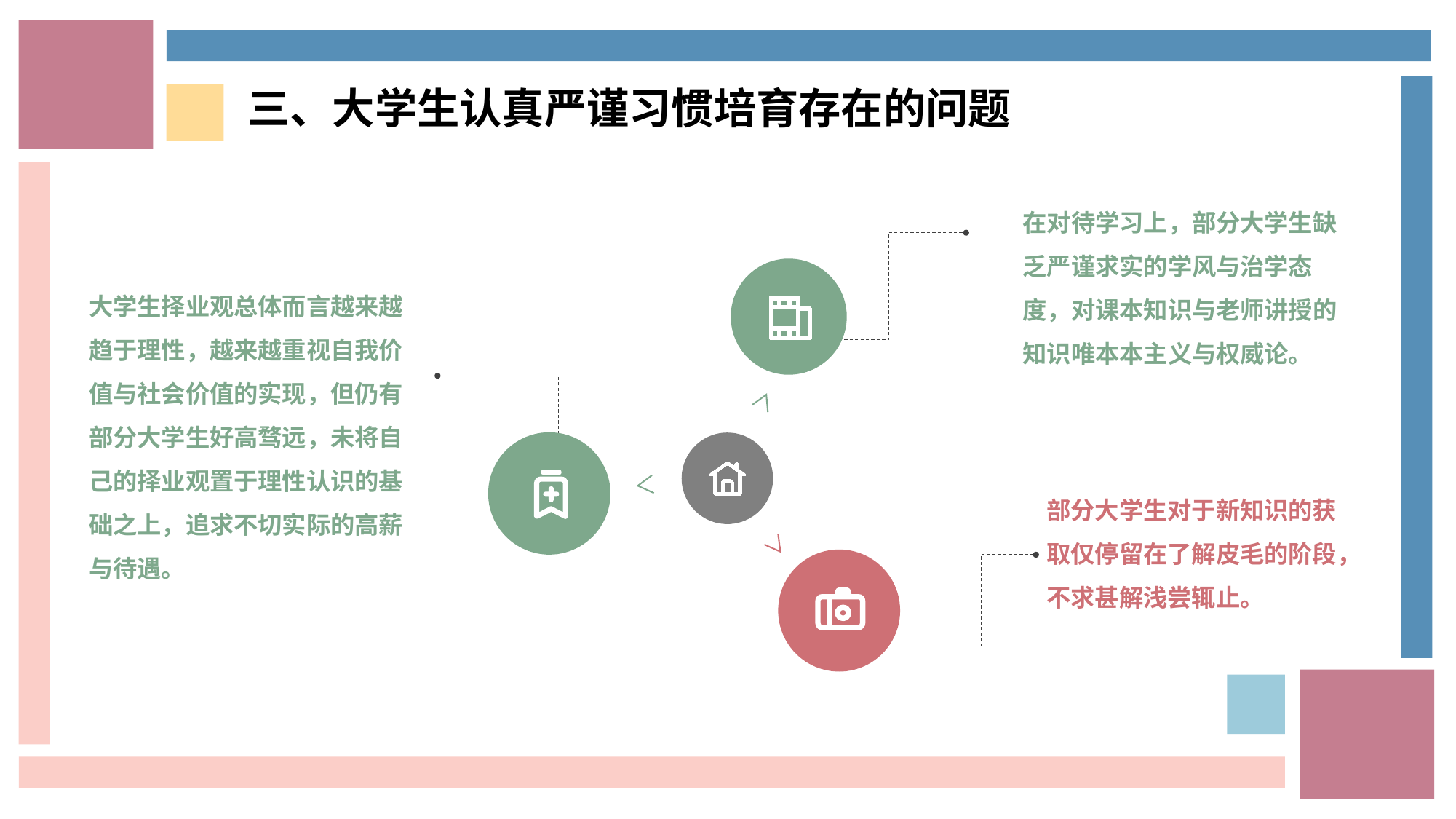

三、大学生认真严谨习惯培育存在的问题

在对待学习上，部分大学生缺乏严谨求实的学风与治学态
度，对课本知识与老师讲授的知识唯本本主义与权威论。

大学生择业观总体而言越来越趋于理性，越来越重视自我价值与社会价值的实现，但仍有部分大学生好高骛远，未将自己的择业观置于理性认识的基础之上，追求不切实际的高薪与待遇。

部分大学生对于新知识的获取仅停留在了解皮毛的阶段，不求甚解浅尝辄止。